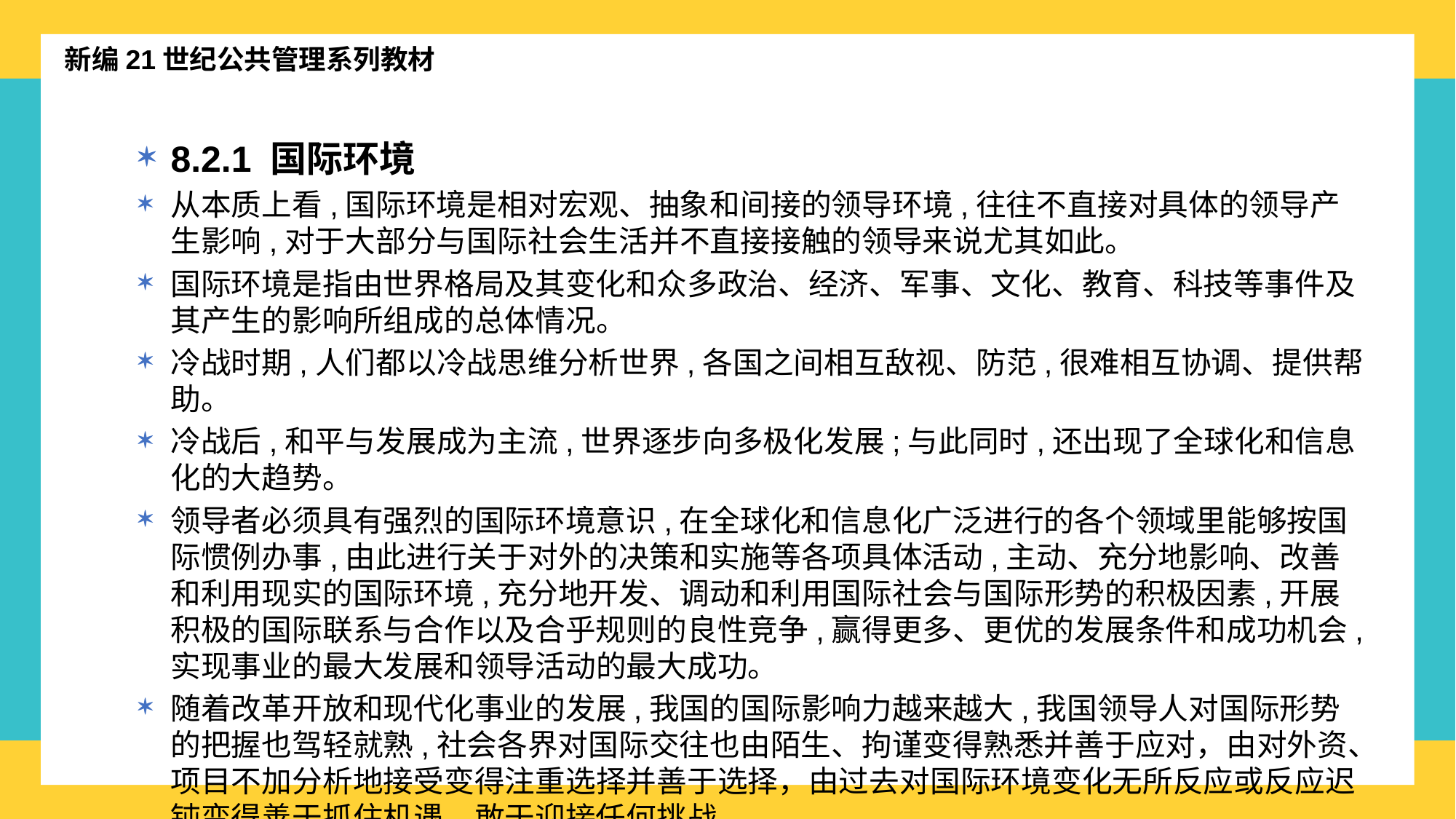

新编21世纪公共管理系列教材
8.2.1 国际环境
从本质上看,国际环境是相对宏观、抽象和间接的领导环境,往往不直接对具体的领导产生影响,对于大部分与国际社会生活并不直接接触的领导来说尤其如此。
国际环境是指由世界格局及其变化和众多政治、经济、军事、文化、教育、科技等事件及其产生的影响所组成的总体情况。
冷战时期,人们都以冷战思维分析世界,各国之间相互敌视、防范,很难相互协调、提供帮助。
冷战后,和平与发展成为主流,世界逐步向多极化发展;与此同时,还出现了全球化和信息化的大趋势。
领导者必须具有强烈的国际环境意识,在全球化和信息化广泛进行的各个领域里能够按国际惯例办事,由此进行关于对外的决策和实施等各项具体活动,主动、充分地影响、改善和利用现实的国际环境,充分地开发、调动和利用国际社会与国际形势的积极因素,开展积极的国际联系与合作以及合乎规则的良性竞争,赢得更多、更优的发展条件和成功机会,实现事业的最大发展和领导活动的最大成功。
随着改革开放和现代化事业的发展,我国的国际影响力越来越大,我国领导人对国际形势的把握也驾轻就熟,社会各界对国际交往也由陌生、拘谨变得熟悉并善于应对，由对外资、项目不加分析地接受变得注重选择并善于选择，由过去对国际环境变化无所反应或反应迟钝变得善于抓住机遇、敢于迎接任何挑战。